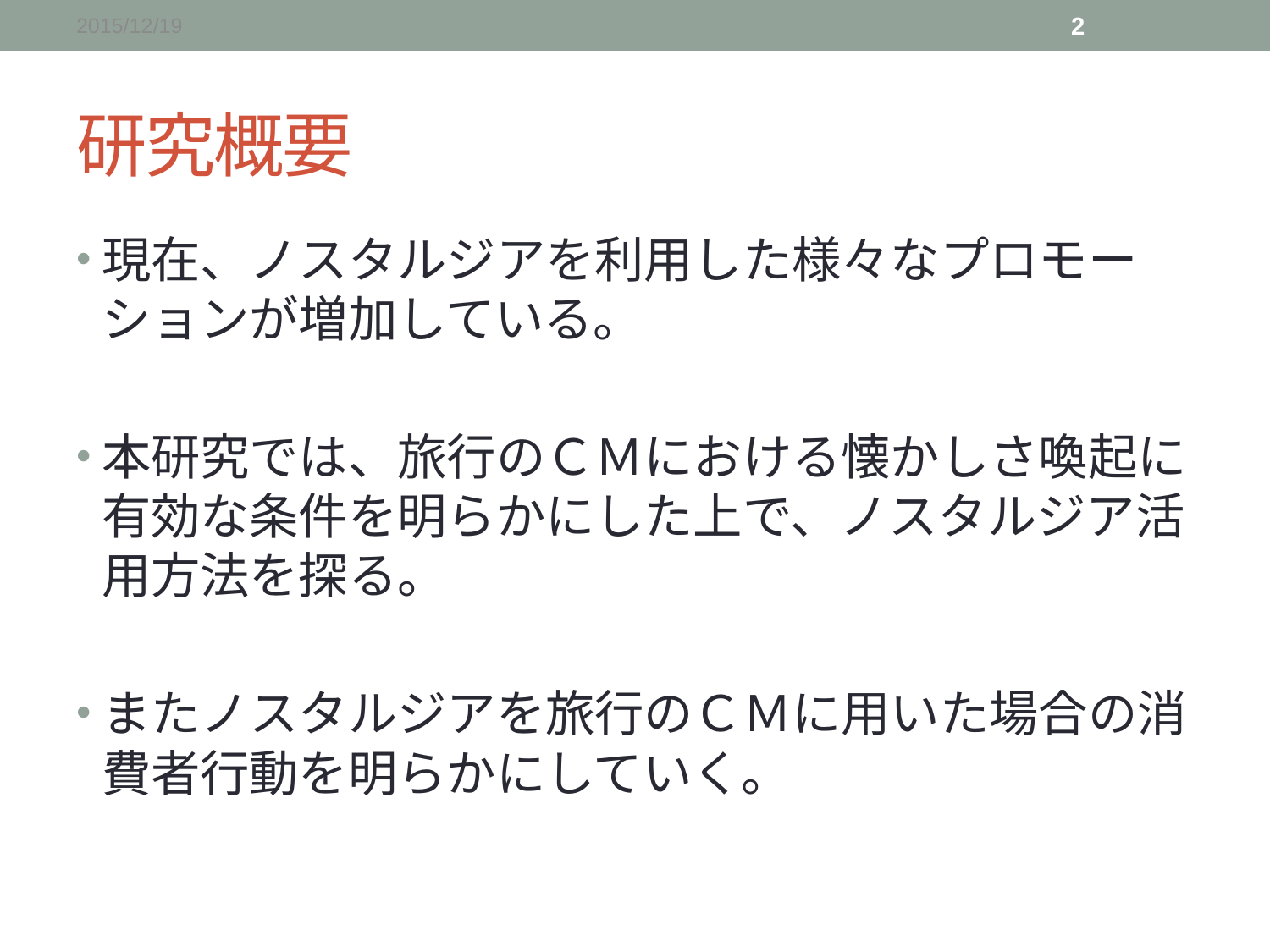

2015/12/19
2
# 研究概要
現在、ノスタルジアを利用した様々なプロモーションが増加している。

本研究では、旅行のＣＭにおける懐かしさ喚起に有効な条件を明らかにした上で、ノスタルジア活用方法を探る。

またノスタルジアを旅行のＣＭに用いた場合の消費者行動を明らかにしていく。